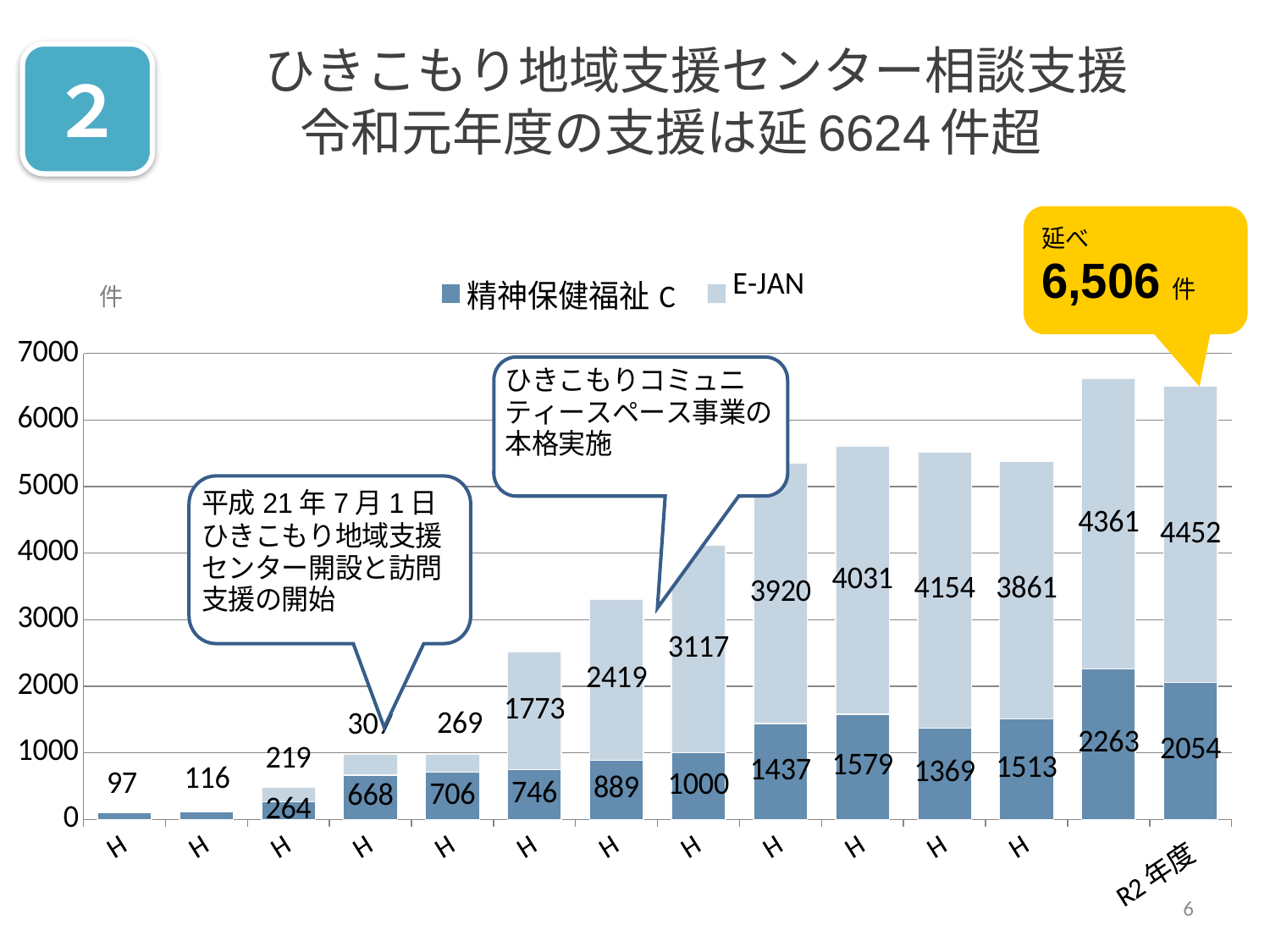

# ひきこもり地域支援センター相談支援 　　　令和元年度の支援は延6624件超
２

### Chart

| Category | 精神保健福祉C | E-JAN |
|---|---|---|
| H19年度 | 97.0 | None |
| H20年度 | 116.0 | None |
| H21年度 | 264.0 | 219.0 |
| H22年度 | 668.0 | 307.0 |
| H23年度 | 706.0 | 269.0 |
| H24年度 | 746.0 | 1773.0 |
| H25年度 | 889.0 | 2419.0 |
| H26年度 | 1000.0 | 3117.0 |
| H27年度 | 1437.0 | 3920.0 |
| H28年度 | 1579.0 | 4031.0 |
| H29年度 | 1369.0 | 4154.0 |
| H30年度 | 1513.0 | 3861.0 |
| R元年度 | 2263.0 | 4361.0 |
| R2年度 | 2054.0 | 4452.0 |
6